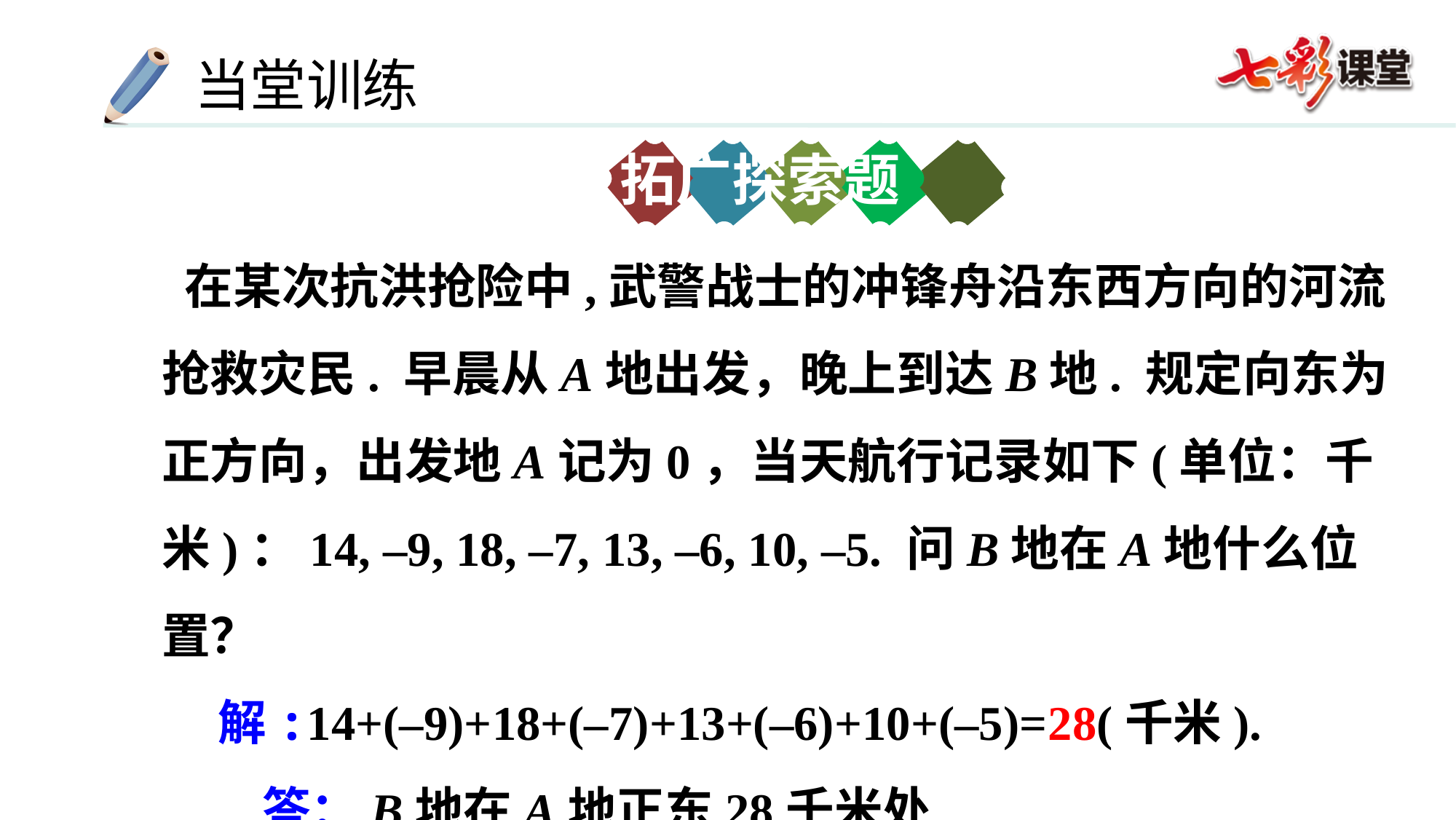

拓广探索题

 在某次抗洪抢险中,武警战士的冲锋舟沿东西方向的河流抢救灾民. 早晨从A地出发，晚上到达B地. 规定向东为正方向，出发地A记为0，当天航行记录如下(单位：千米)：14, –9, 18, –7, 13, –6, 10, –5. 问B地在A地什么位置？
    解:14+(–9)+18+(–7)+13+(–6)+10+(–5)=28(千米).
        答：B地在A地正东28千米处.